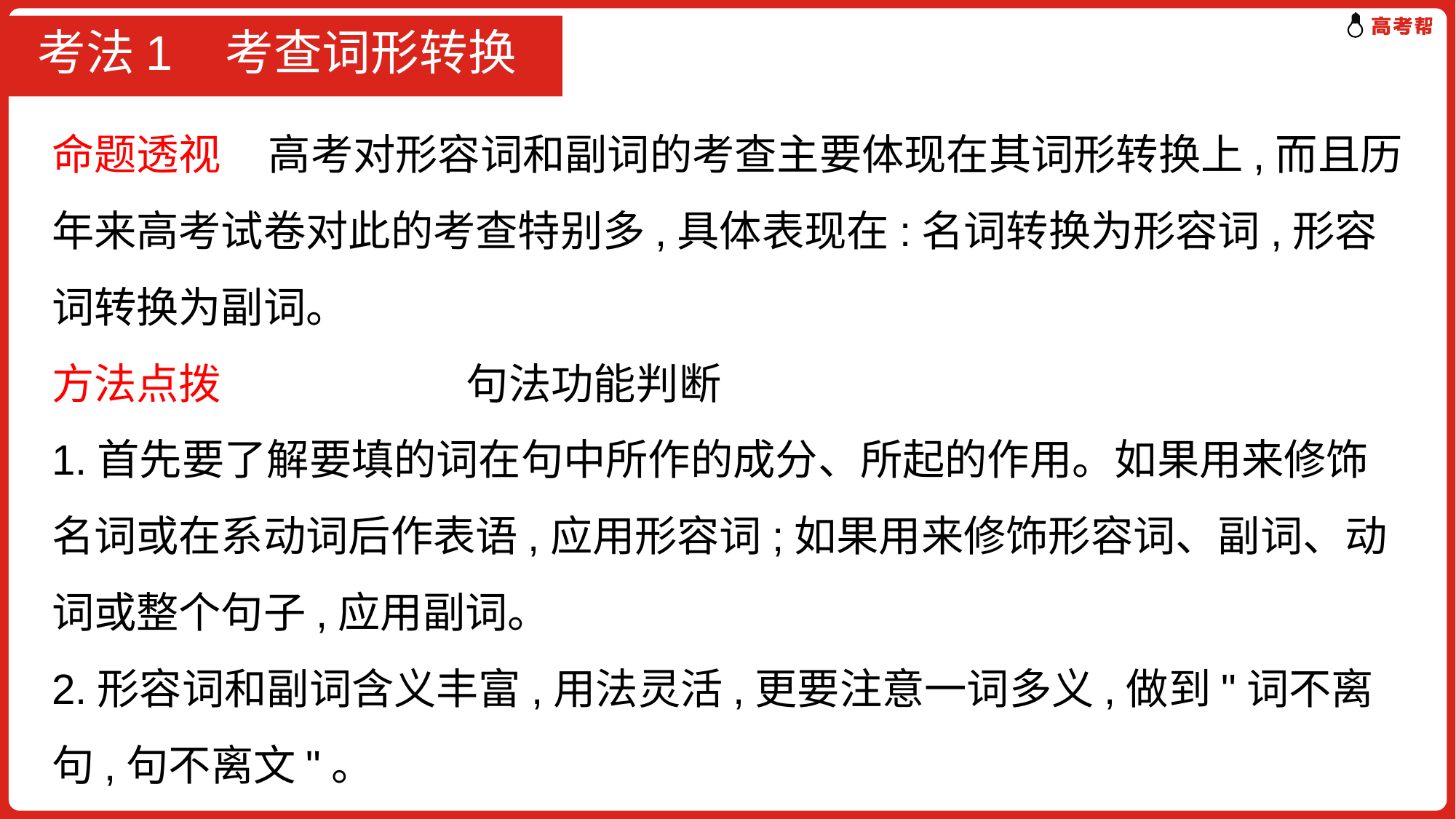

# 考法1   考查词形转换
命题透视     高考对形容词和副词的考查主要体现在其词形转换上,而且历年来高考试卷对此的考查特别多,具体表现在:名词转换为形容词,形容词转换为副词。
方法点拨                          句法功能判断
1.首先要了解要填的词在句中所作的成分、所起的作用。如果用来修饰名词或在系动词后作表语,应用形容词;如果用来修饰形容词、副词、动词或整个句子,应用副词。
2.形容词和副词含义丰富,用法灵活,更要注意一词多义,做到"词不离句,句不离文"。